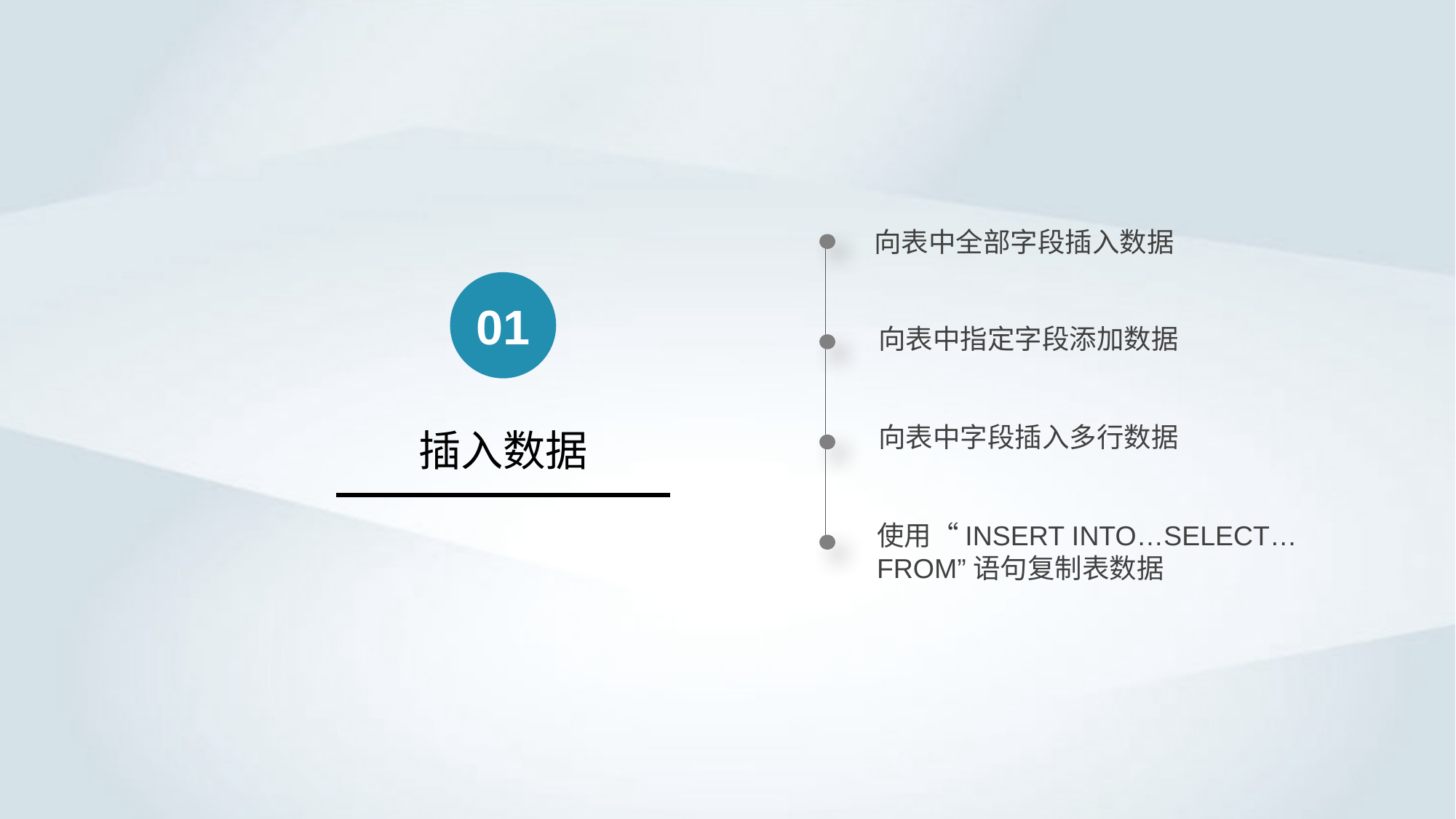

向表中全部字段插入数据

01
向表中指定字段添加数据

向表中字段插入多行数据
插入数据

使用“INSERT INTO…SELECT…
FROM”语句复制表数据